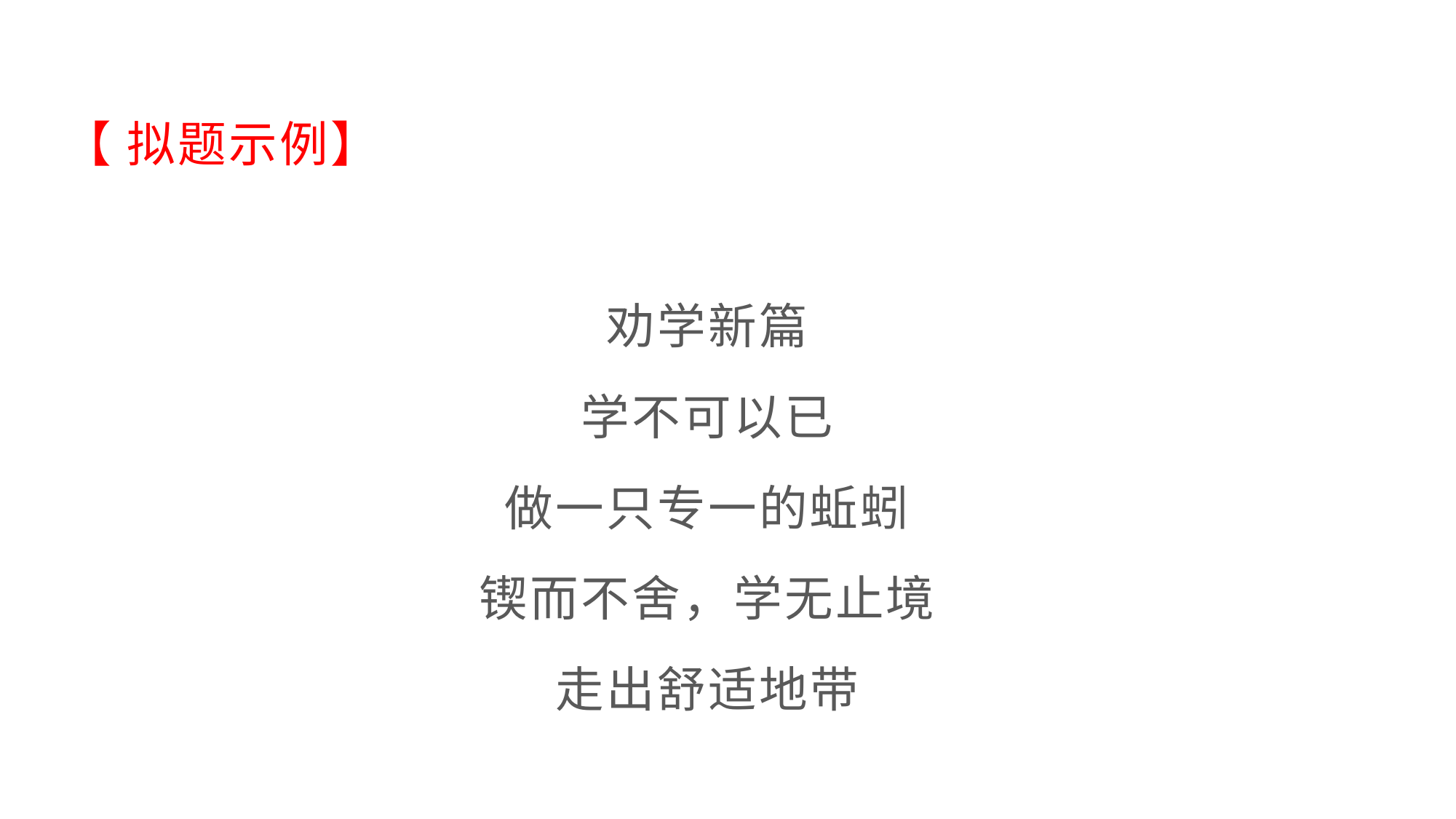

【 拟题示例】

劝学新篇
学不可以已
做一只专一的蚯蚓
锲而不舍，学无止境
走出舒适地带